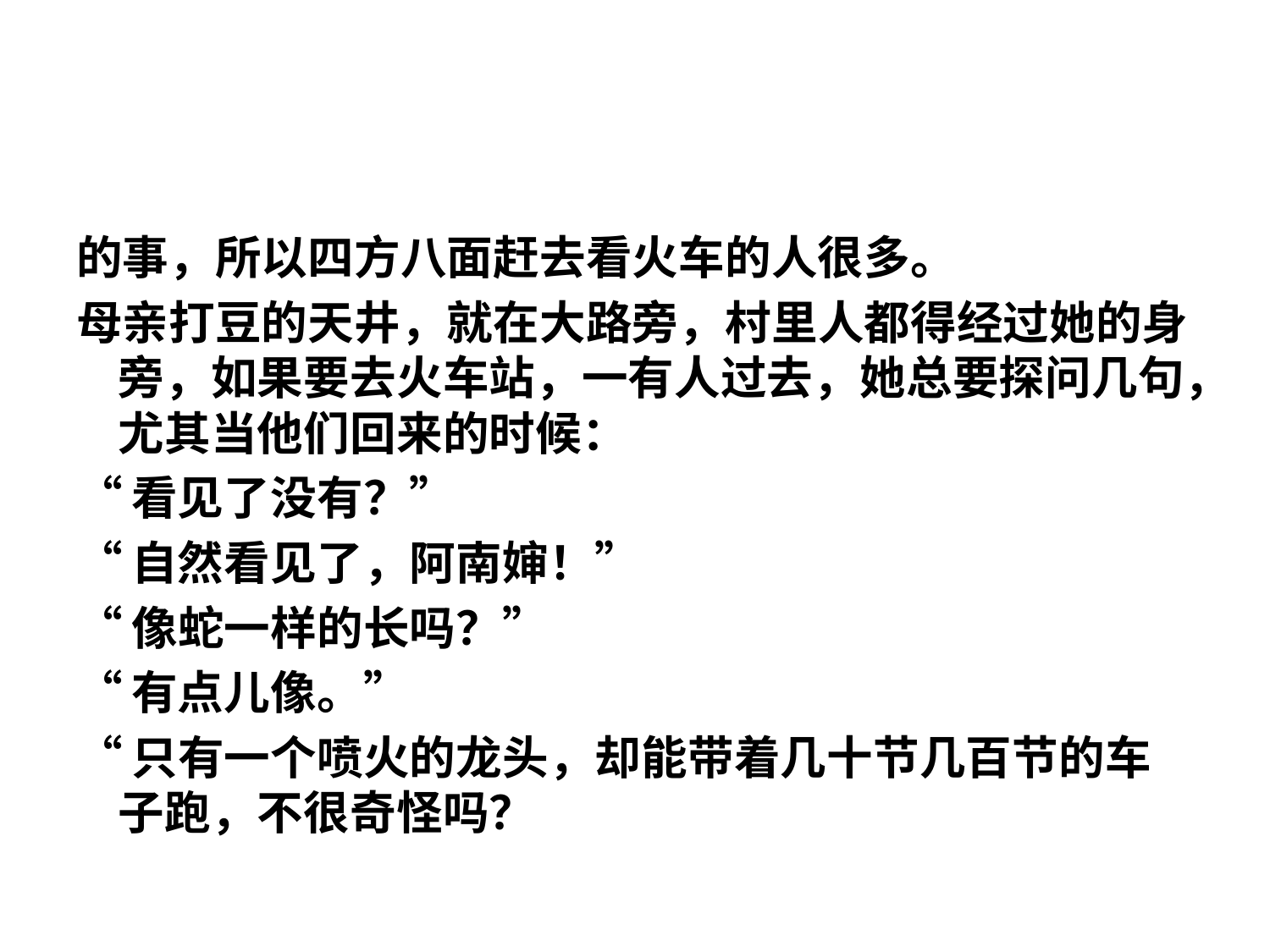

#
的事，所以四方八面赶去看火车的人很多。
母亲打豆的天井，就在大路旁，村里人都得经过她的身旁，如果要去火车站，一有人过去，她总要探问几句，尤其当他们回来的时候：
“看见了没有？”
“自然看见了，阿南婶！”
“像蛇一样的长吗？”
“有点儿像。”
“只有一个喷火的龙头，却能带着几十节几百节的车子跑，不很奇怪吗？